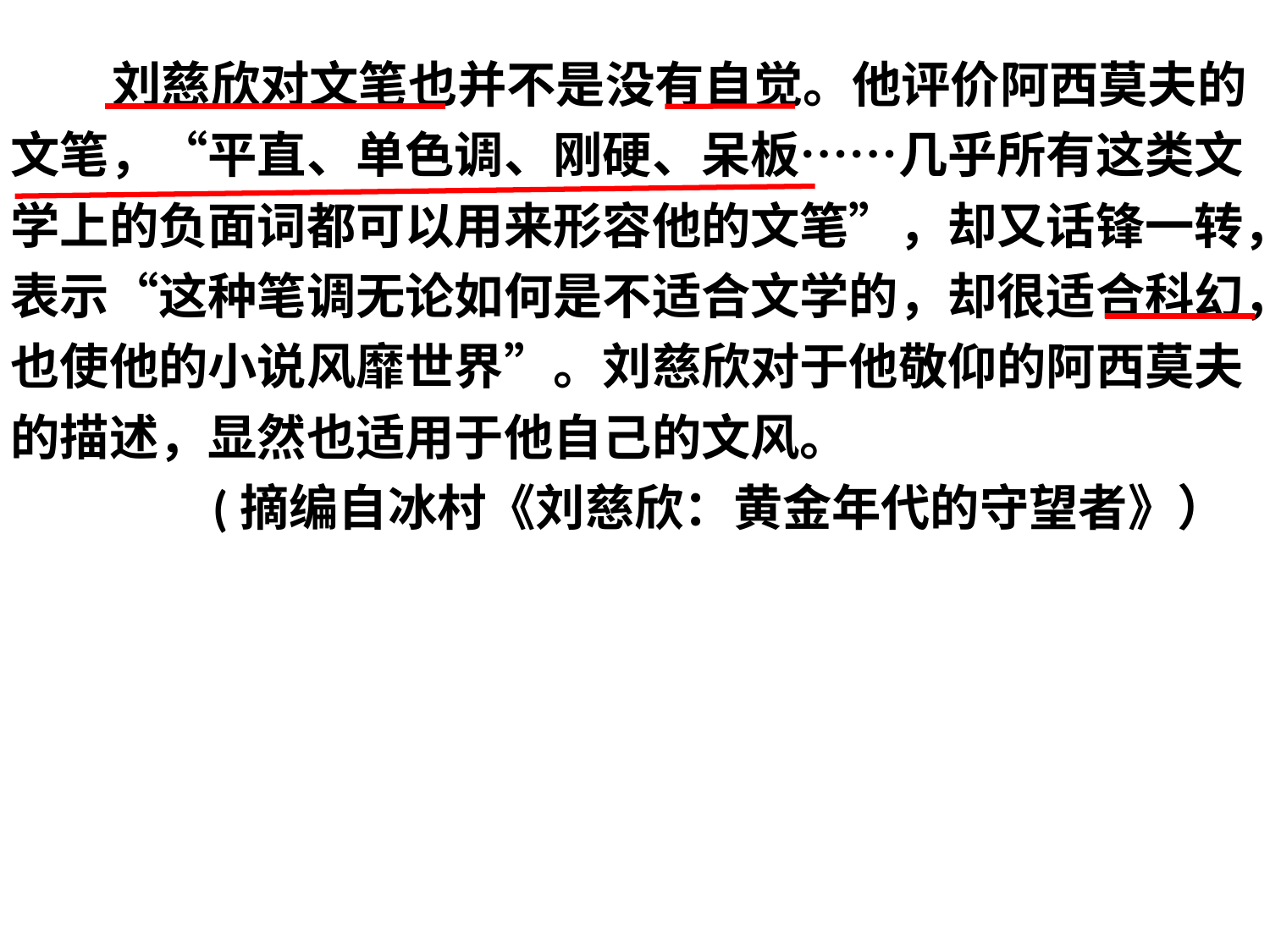

刘慈欣对文笔也并不是没有自觉。他评价阿西莫夫的文笔，“平直、单色调、刚硬、呆板……几乎所有这类文学上的负面词都可以用来形容他的文笔”，却又话锋一转，表示“这种笔调无论如何是不适合文学的，却很适合科幻，也使他的小说风靡世界”。刘慈欣对于他敬仰的阿西莫夫的描述，显然也适用于他自己的文风。
                  (摘编自冰村《刘慈欣：黄金年代的守望者》）